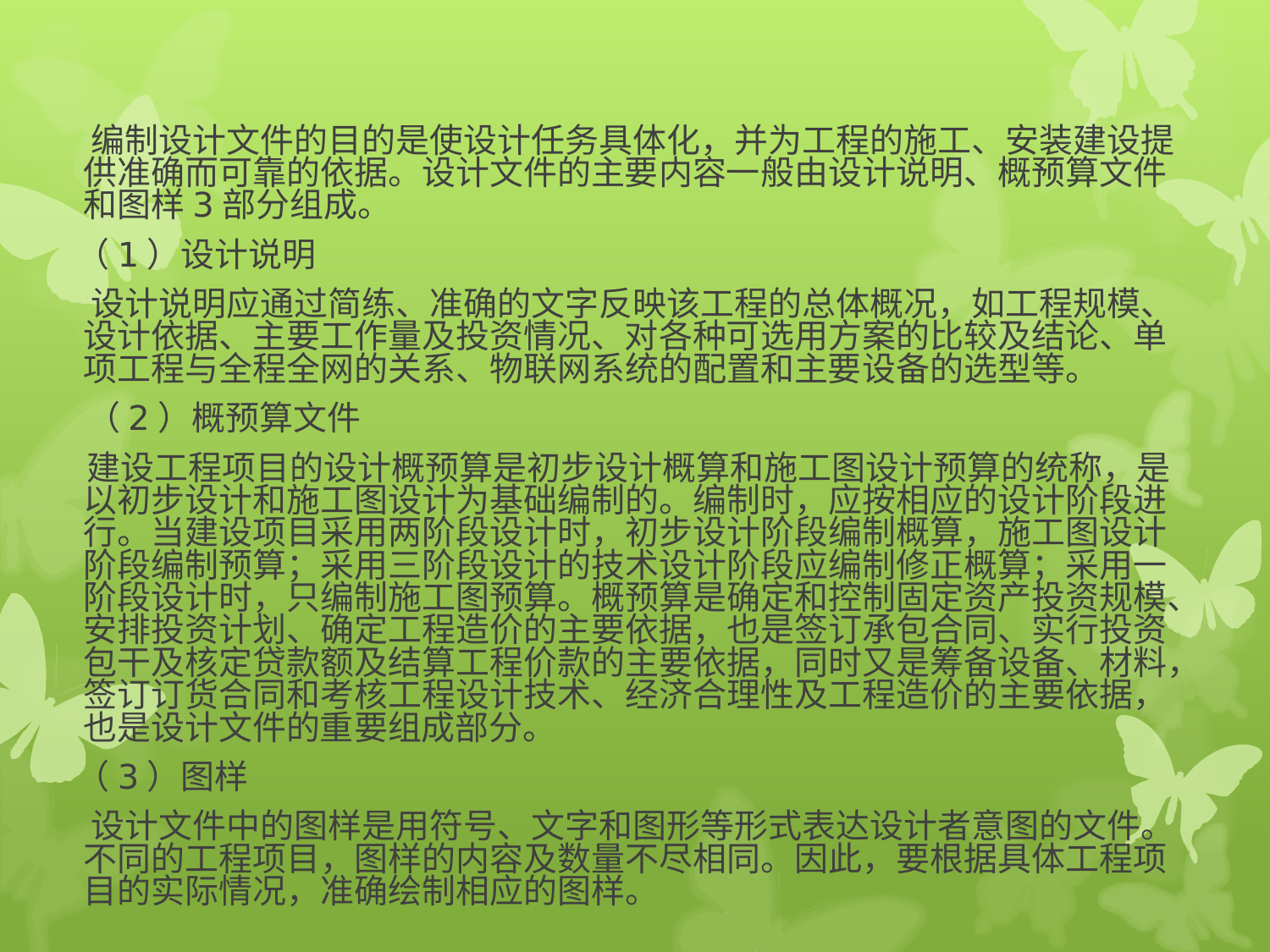

编制设计文件的目的是使设计任务具体化，并为工程的施工、安装建设提供准确而可靠的依据。设计文件的主要内容一般由设计说明、概预算文件和图样3部分组成。
    （1）设计说明
      设计说明应通过简练、准确的文字反映该工程的总体概况，如工程规模、设计依据、主要工作量及投资情况、对各种可选用方案的比较及结论、单项工程与全程全网的关系、物联网系统的配置和主要设备的选型等。
　  （2）概预算文件
　  建设工程项目的设计概预算是初步设计概算和施工图设计预算的统称，是以初步设计和施工图设计为基础编制的。编制时，应按相应的设计阶段进行。当建设项目采用两阶段设计时，初步设计阶段编制概算，施工图设计阶段编制预算；采用三阶段设计的技术设计阶段应编制修正概算；采用一阶段设计时，只编制施工图预算。概预算是确定和控制固定资产投资规模、安排投资计划、确定工程造价的主要依据，也是签订承包合同、实行投资包干及核定贷款额及结算工程价款的主要依据，同时又是筹备设备、材料，签订订货合同和考核工程设计技术、经济合理性及工程造价的主要依据，也是设计文件的重要组成部分。
    （3）图样
      设计文件中的图样是用符号、文字和图形等形式表达设计者意图的文件。不同的工程项目，图样的内容及数量不尽相同。因此，要根据具体工程项目的实际情况，准确绘制相应的图样。